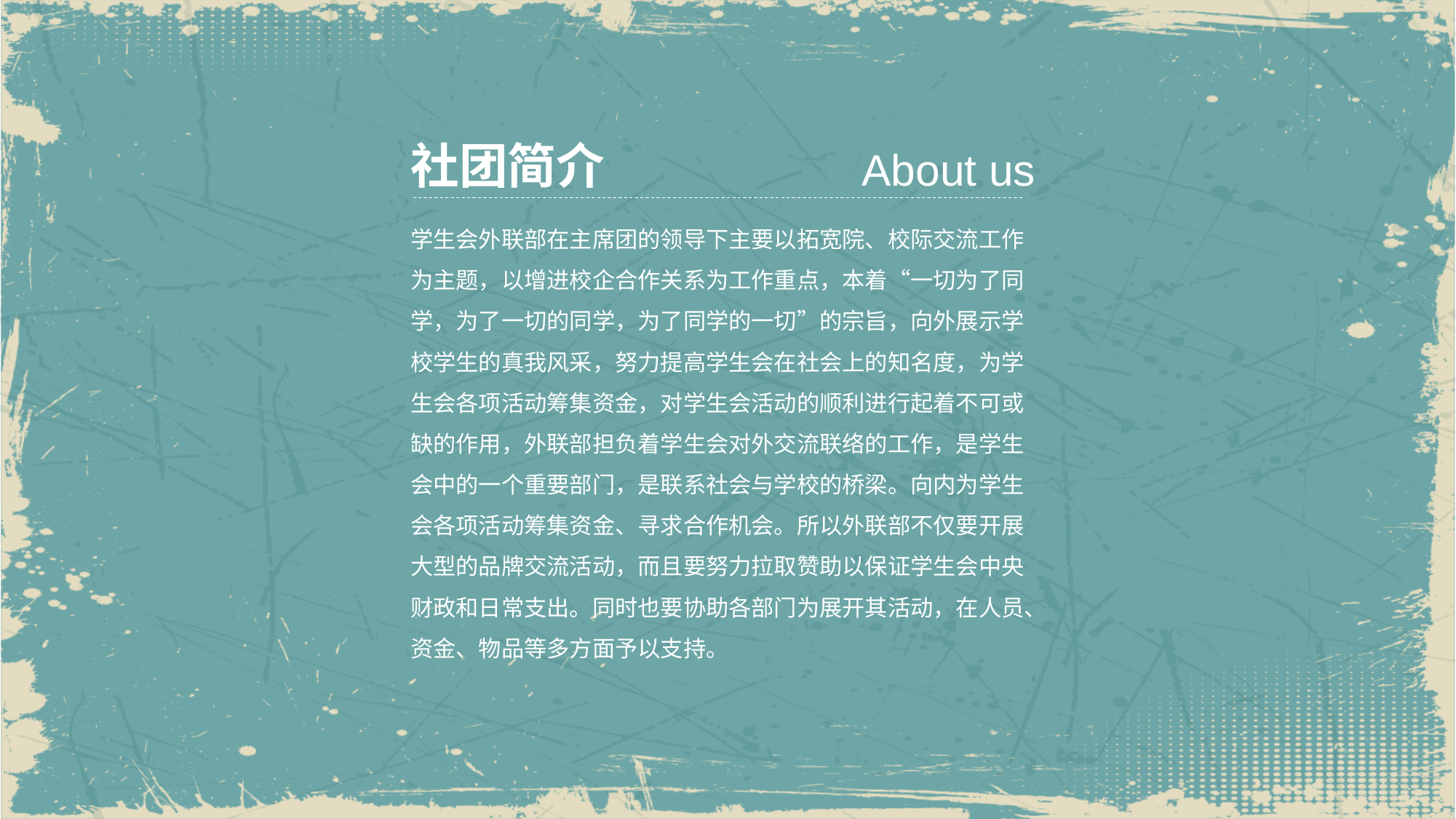

社团简介
About us
学生会外联部在主席团的领导下主要以拓宽院、校际交流工作为主题，以增进校企合作关系为工作重点，本着“一切为了同学，为了一切的同学，为了同学的一切”的宗旨，向外展示学校学生的真我风采，努力提高学生会在社会上的知名度，为学生会各项活动筹集资金，对学生会活动的顺利进行起着不可或缺的作用，外联部担负着学生会对外交流联络的工作，是学生会中的一个重要部门，是联系社会与学校的桥梁。向内为学生会各项活动筹集资金、寻求合作机会。所以外联部不仅要开展大型的品牌交流活动，而且要努力拉取赞助以保证学生会中央财政和日常支出。同时也要协助各部门为展开其活动，在人员、资金、物品等多方面予以支持。